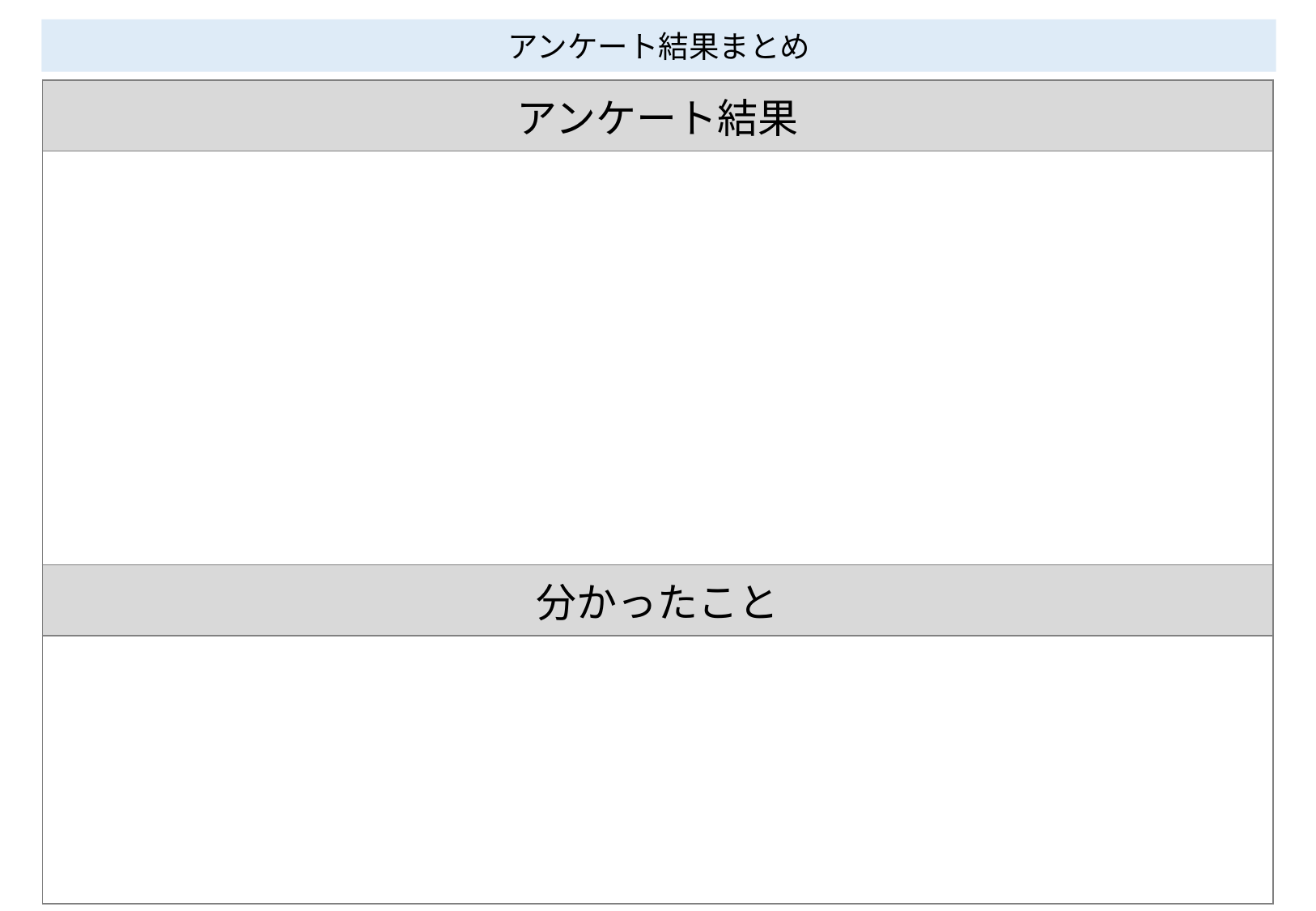

アンケート結果まとめ
| アンケート結果 |
| --- |
|  |
| 分かったこと |
|  |